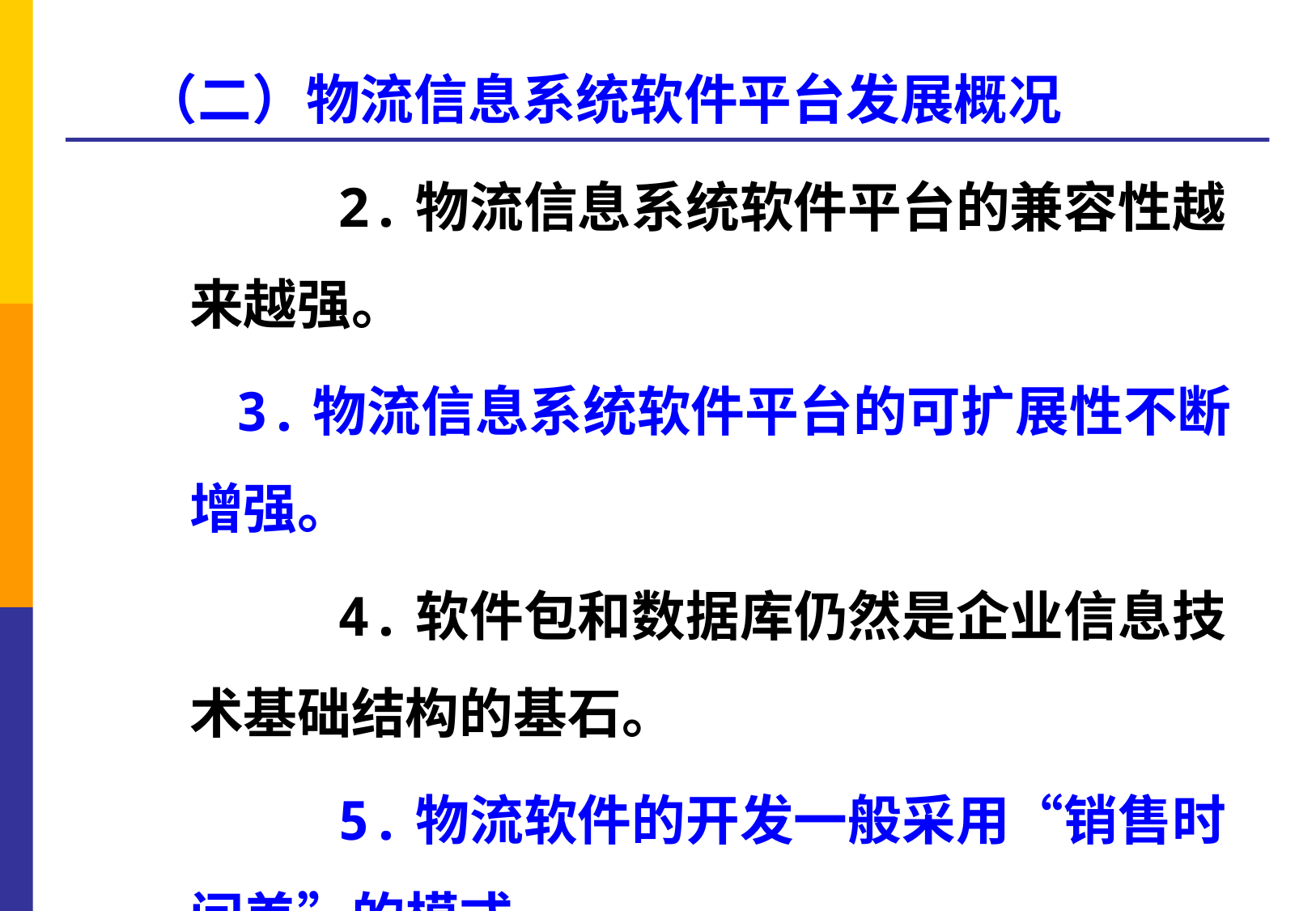

（二）物流信息系统软件平台发展概况
      2.物流信息系统软件平台的兼容性越来越强。
　  3.物流信息系统软件平台的可扩展性不断增强。
      4.软件包和数据库仍然是企业信息技术基础结构的基石。
      5.物流软件的开发一般采用“销售时间差”的模式。